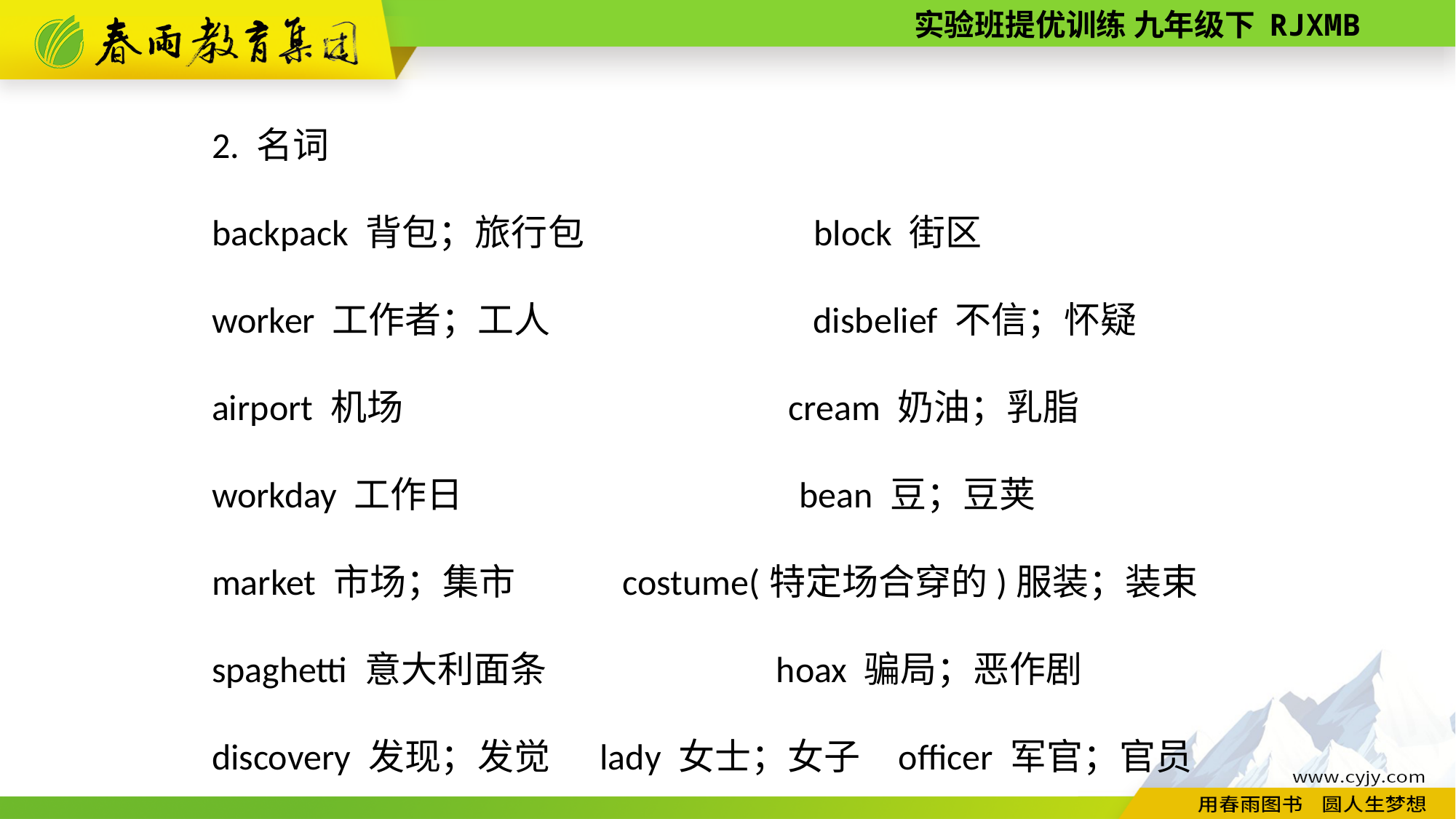

2. 名词
backpack 背包；旅行包                           block 街区
worker 工作者；工人                               disbelief 不信；怀疑
airport 机场                                              cream 奶油；乳脂
workday 工作日                                        bean 豆；豆荚
market 市场；集市                              costume(特定场合穿的)服装；装束
spaghetti 意大利面条                           hoax 骗局；恶作剧
discovery 发现；发觉     lady 女士；女子          officer 军官；官员